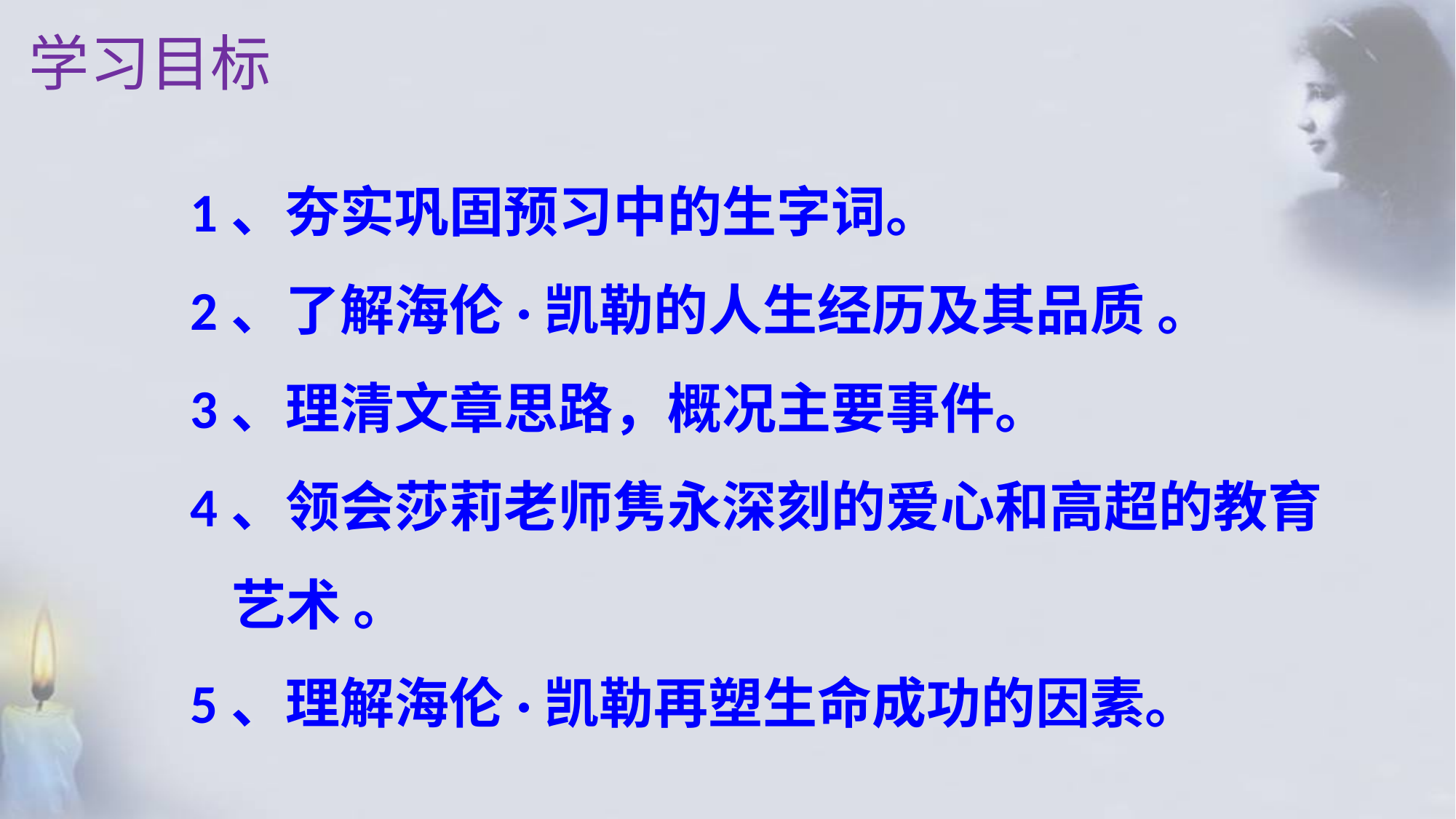

学习目标
1、夯实巩固预习中的生字词。
2、了解海伦·凯勒的人生经历及其品质 。
3、理清文章思路，概况主要事件。
4、领会莎莉老师隽永深刻的爱心和高超的教育艺术 。
5、理解海伦·凯勒再塑生命成功的因素。